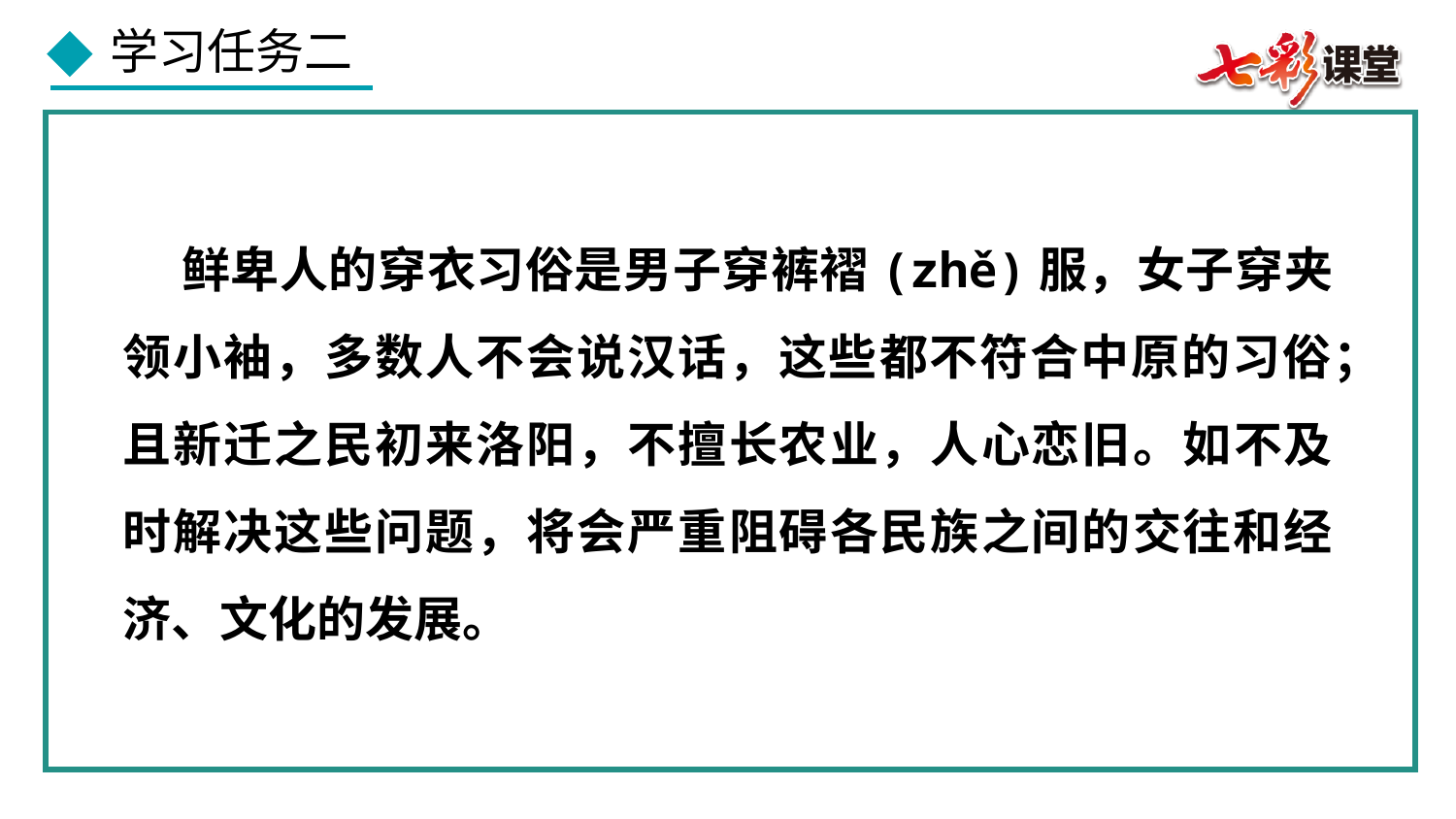

鲜卑人的穿衣习俗是男子穿裤褶(zhě)服，女子穿夹领小袖，多数人不会说汉话，这些都不符合中原的习俗；且新迁之民初来洛阳，不擅长农业，人心恋旧。如不及时解决这些问题，将会严重阻碍各民族之间的交往和经济、文化的发展。